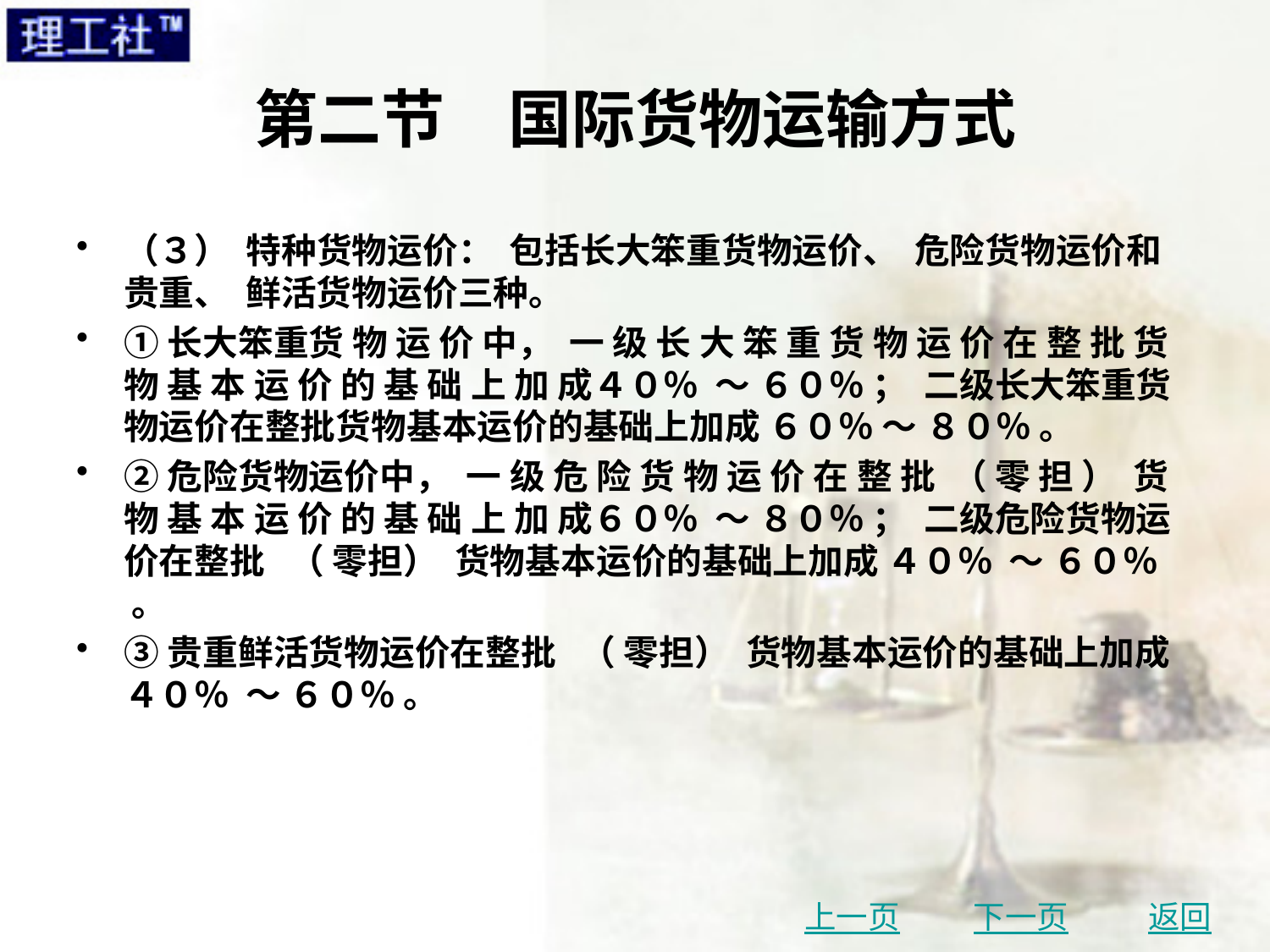

# 第二节　国际货物运输方式
（３）  特种货物运价：  包括长大笨重货物运价、  危险货物运价和贵重、  鲜活货物运价三种。
①长大笨重货 物 运 价 中，  一 级 长 大 笨 重 货 物 运 价 在 整 批 货 物 基 本 运 价 的 基 础 上 加 成４０％  ～ ６０％ ；  二级长大笨重货物运价在整批货物基本运价的基础上加成 ６０％ ～ ８０％ 。
②危险货物运价中，  一 级 危 险 货 物 运 价 在 整 批  （ 零 担 ）  货 物 基 本 运 价 的 基 础 上 加 成６０％  ～ ８０％ ；  二级危险货物运价在整批   （ 零担）  货物基本运价的基础上加成 ４０％  ～ ６０％ 。
③贵重鲜活货物运价在整批   （ 零担）  货物基本运价的基础上加成 ４０％  ～ ６０％ 。

上一页
下一页
返回